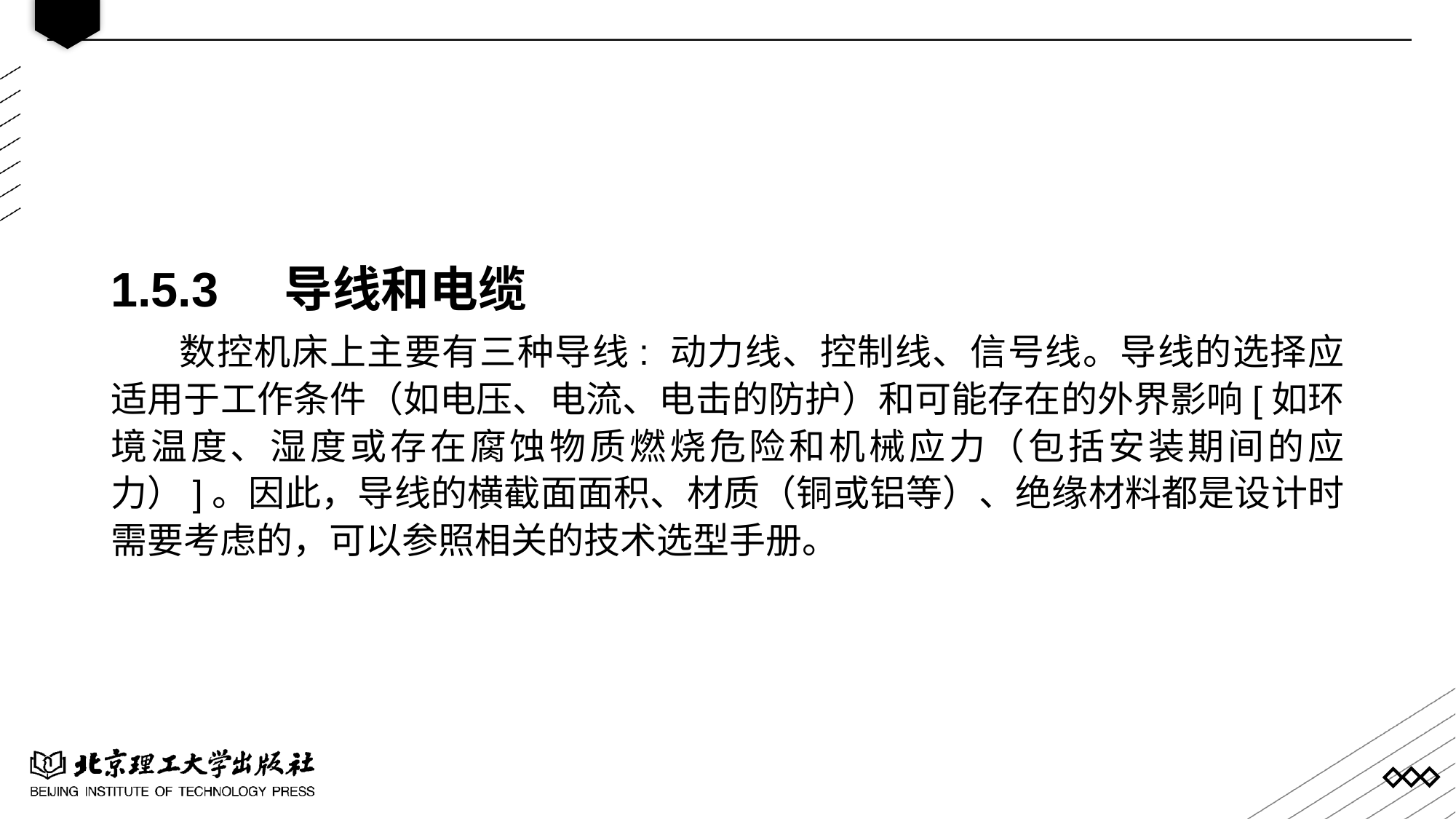

1.5.3    导线和电缆
数控机床上主要有三种导线: 动力线、控制线、信号线。导线的选择应适用于工作条件（如电压、电流、电击的防护）和可能存在的外界影响[如环境温度、湿度或存在腐蚀物质燃烧危险和机械应力（包括安装期间的应力）]。因此，导线的横截面面积、材质（铜或铝等）、绝缘材料都是设计时需要考虑的，可以参照相关的技术选型手册。